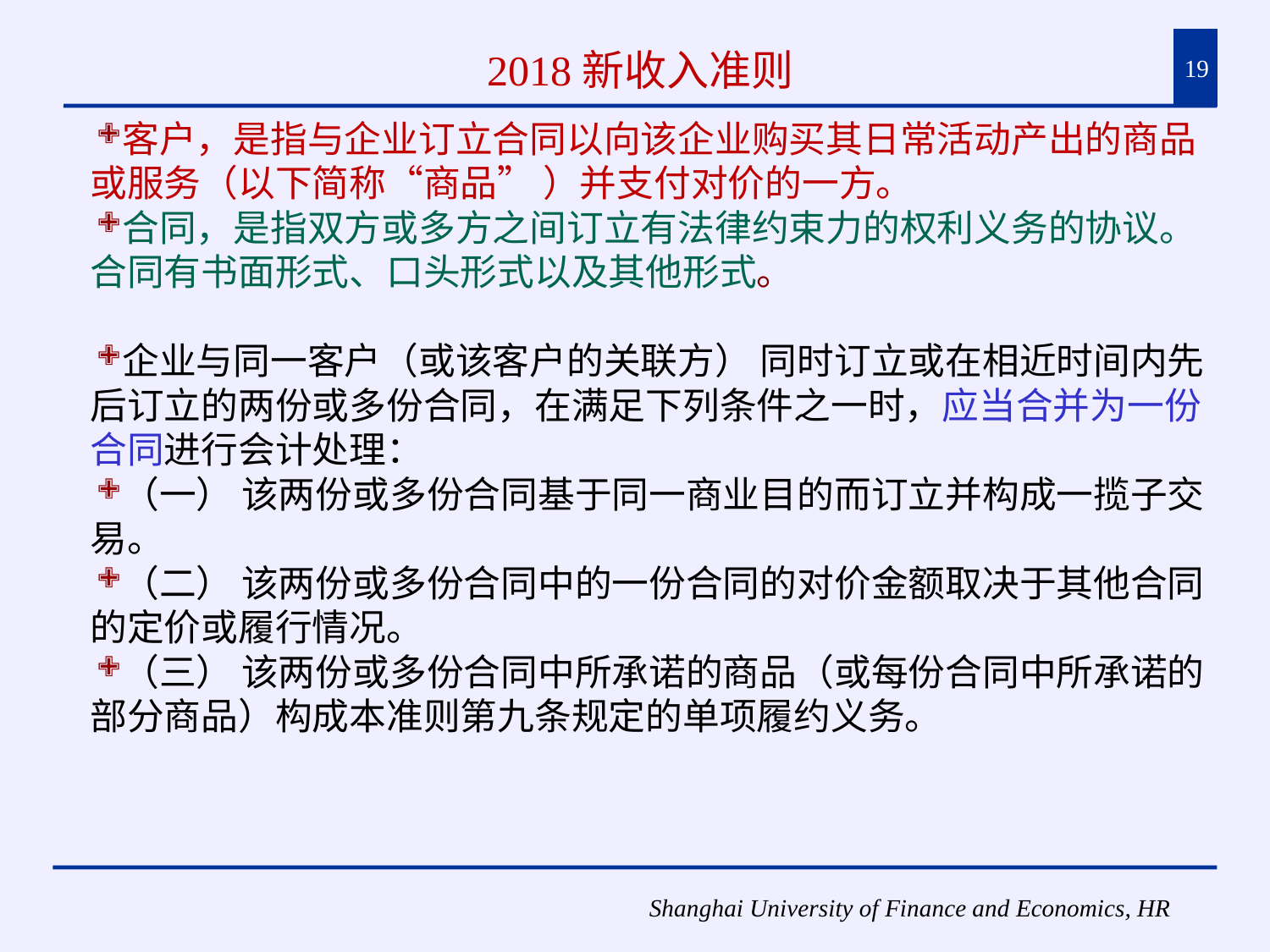

# 2018新收入准则
19
客户，是指与企业订立合同以向该企业购买其日常活动产出的商品或服务（以下简称“商品” ）并支付对价的一方。
合同，是指双方或多方之间订立有法律约束力的权利义务的协议。合同有书面形式、口头形式以及其他形式。

企业与同一客户（或该客户的关联方） 同时订立或在相近时间内先后订立的两份或多份合同，在满足下列条件之一时，应当合并为一份合同进行会计处理：
（一） 该两份或多份合同基于同一商业目的而订立并构成一揽子交易。
（二） 该两份或多份合同中的一份合同的对价金额取决于其他合同的定价或履行情况。
（三） 该两份或多份合同中所承诺的商品（或每份合同中所承诺的部分商品）构成本准则第九条规定的单项履约义务。